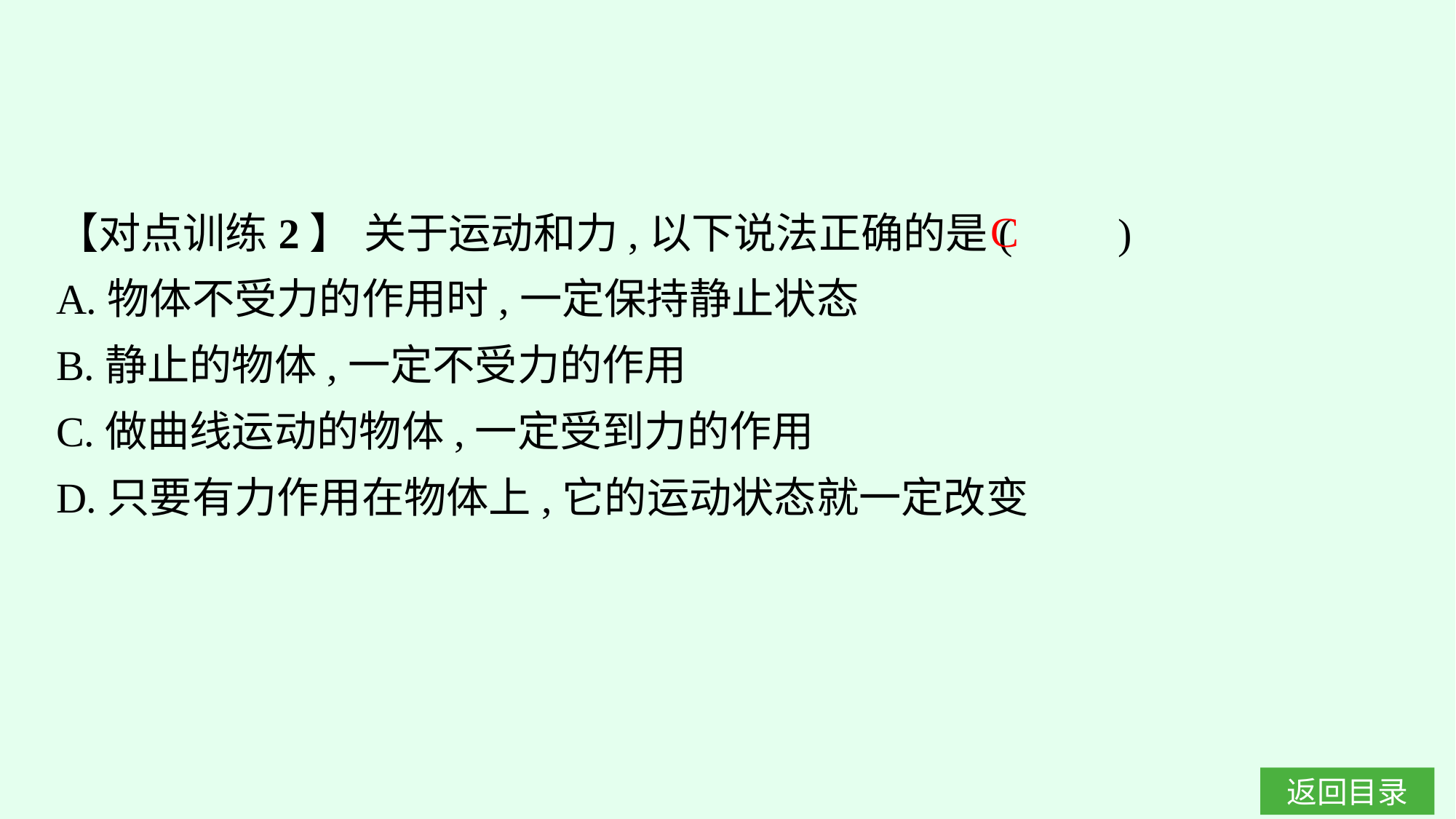

【对点训练2】 关于运动和力,以下说法正确的是(　　)
A.物体不受力的作用时,一定保持静止状态
B.静止的物体,一定不受力的作用
C.做曲线运动的物体,一定受到力的作用
D.只要有力作用在物体上,它的运动状态就一定改变
C